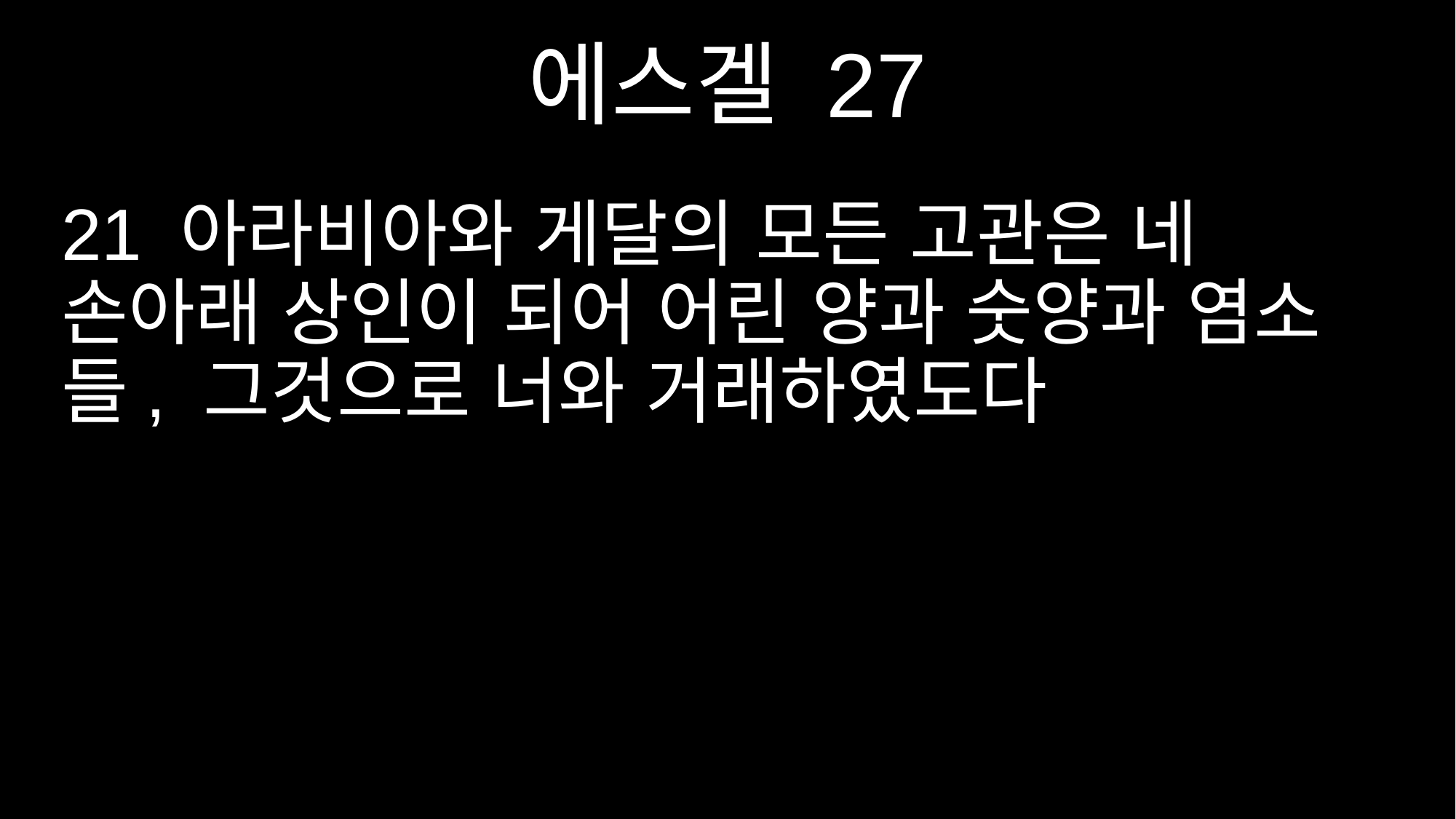

에스겔 27
21 아라비아와 게달의 모든 고관은 네 손아래 상인이 되어 어린 양과 숫양과 염소들, 그것으로 너와 거래하였도다